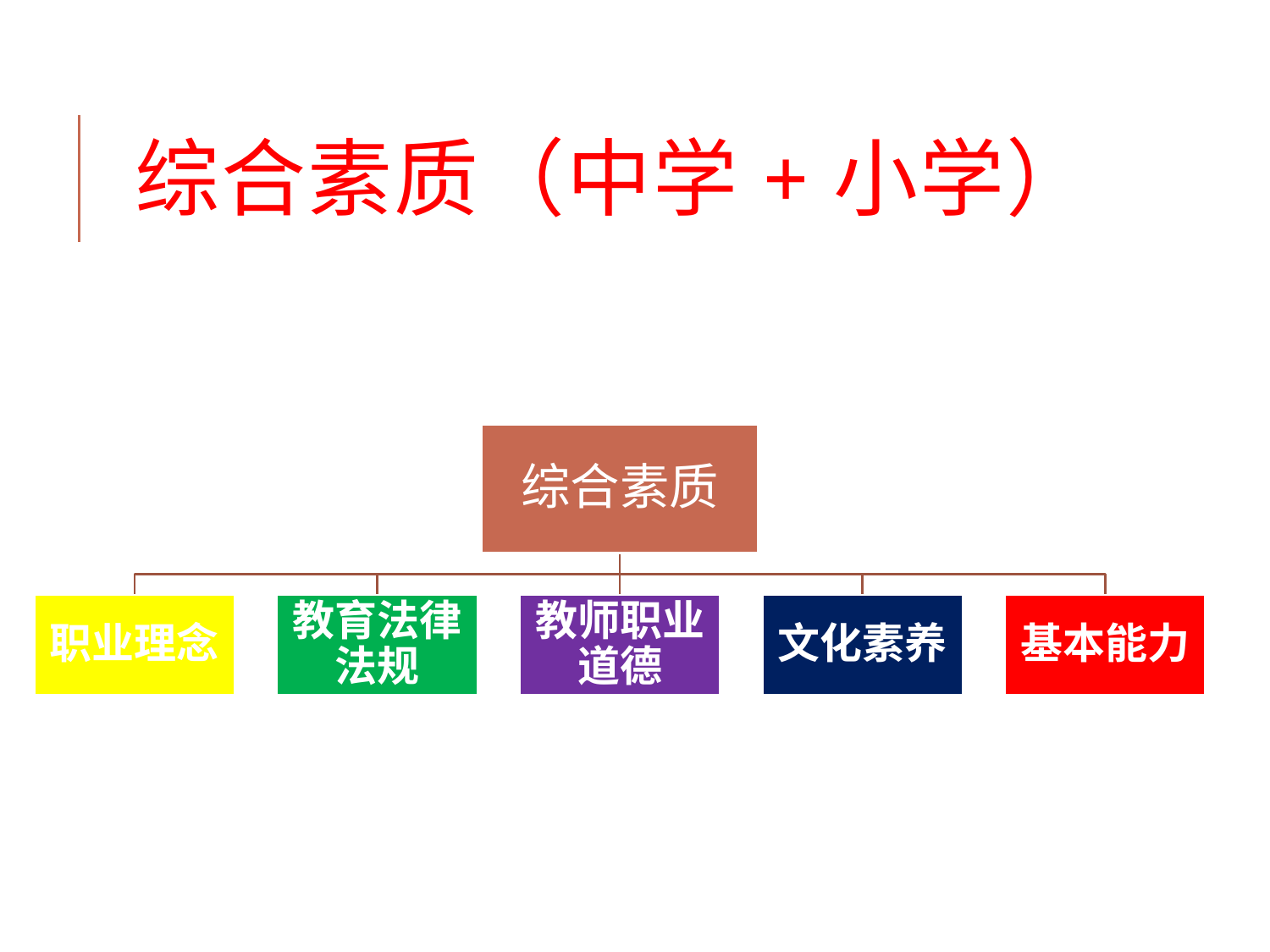

# 综合素质（中学+小学）
综合素质
职业理念
教育法律法规
教师职业道德
文化素养
基本能力